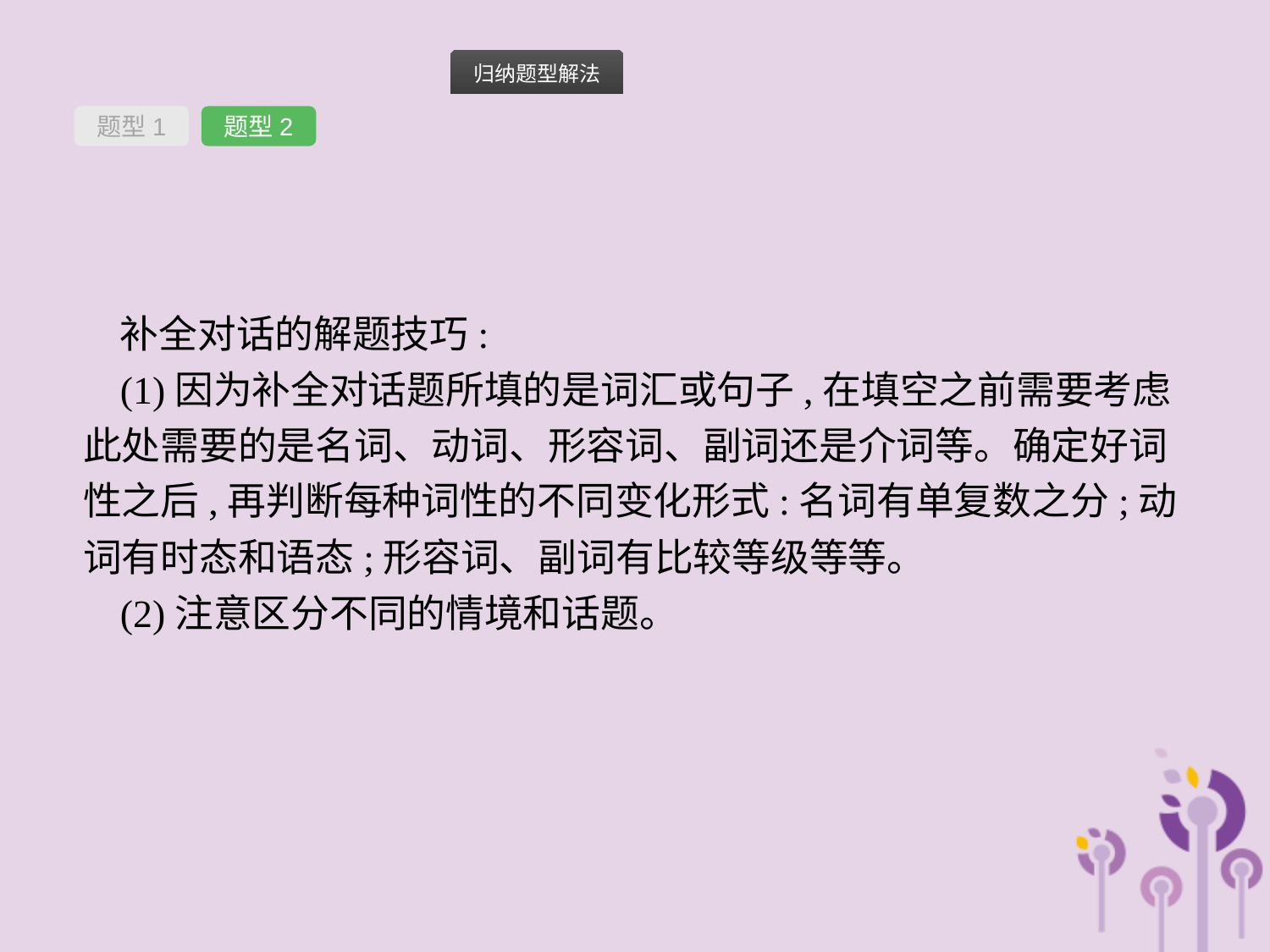

题型1
题型2
补全对话的解题技巧:
(1)因为补全对话题所填的是词汇或句子,在填空之前需要考虑此处需要的是名词、动词、形容词、副词还是介词等。确定好词性之后,再判断每种词性的不同变化形式:名词有单复数之分;动词有时态和语态;形容词、副词有比较等级等等。
(2)注意区分不同的情境和话题。